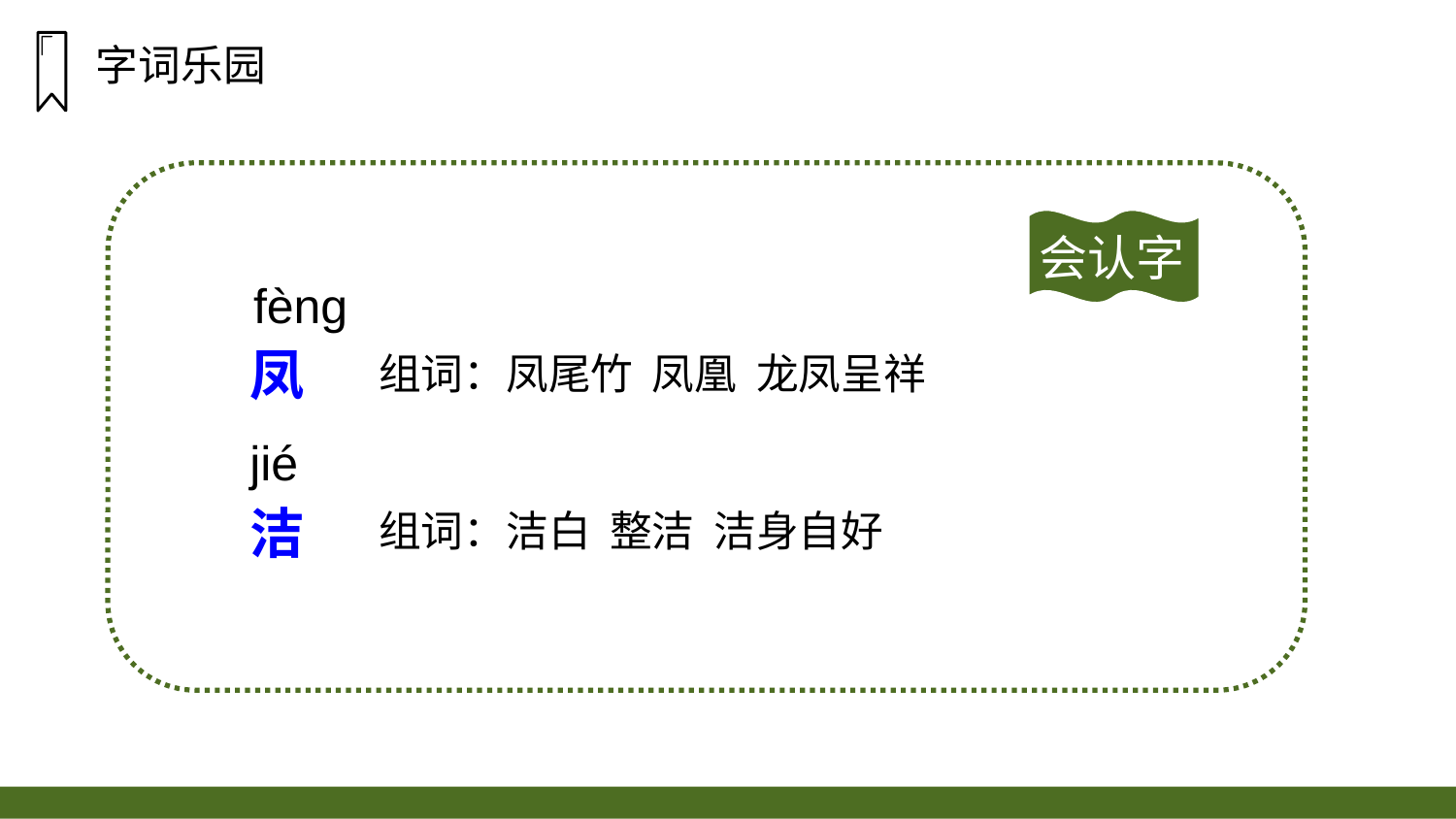

字词乐园

会认字
fènɡ
凤
组词：凤尾竹  凤凰  龙凤呈祥
jié
洁
组词：洁白  整洁  洁身自好